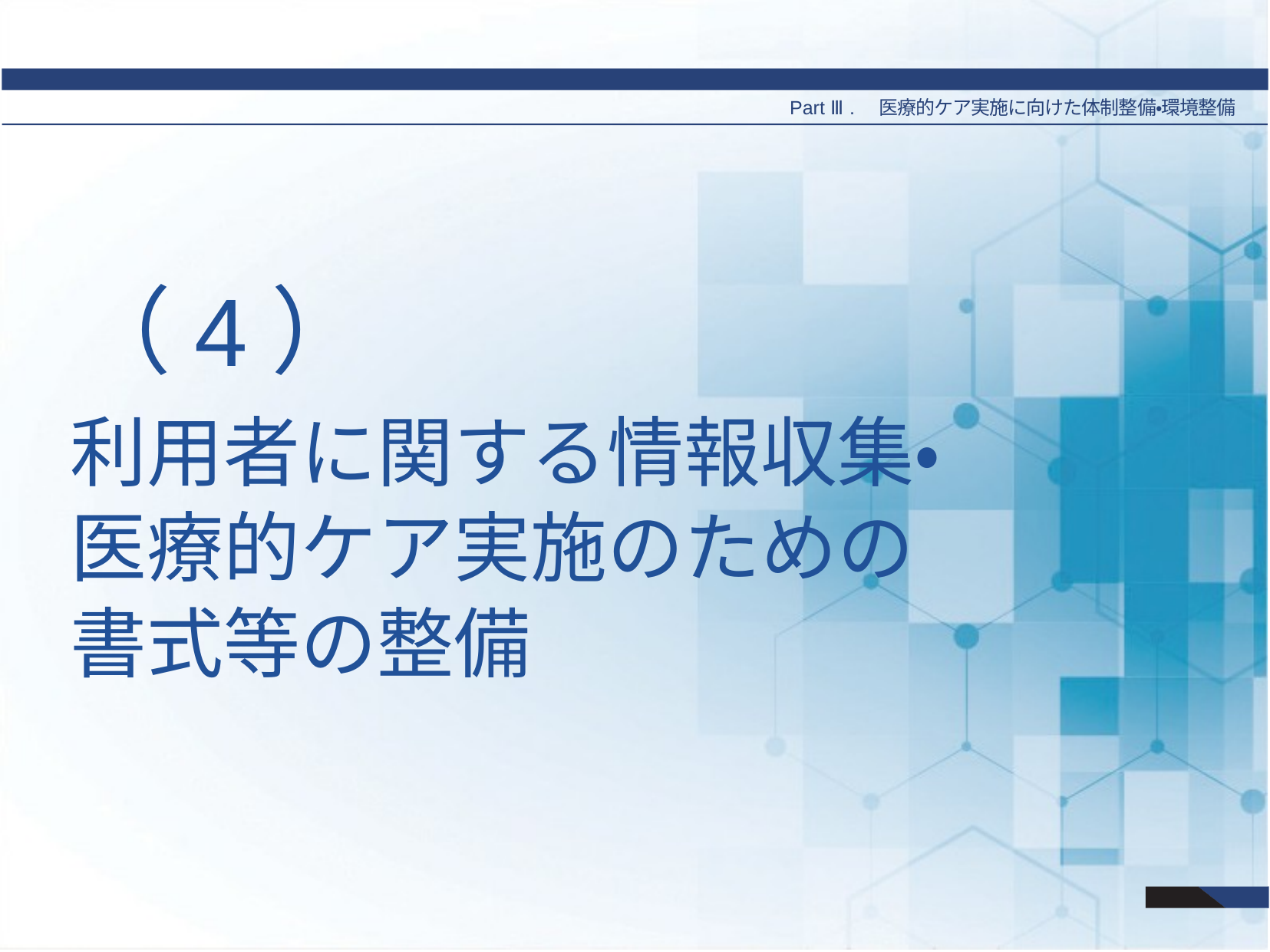

Part Ⅲ.　医療的ケア実施に向けた体制整備・環境整備

# （4）
利用者に関する情報収集・医療的ケア実施のための書式等の整備
43